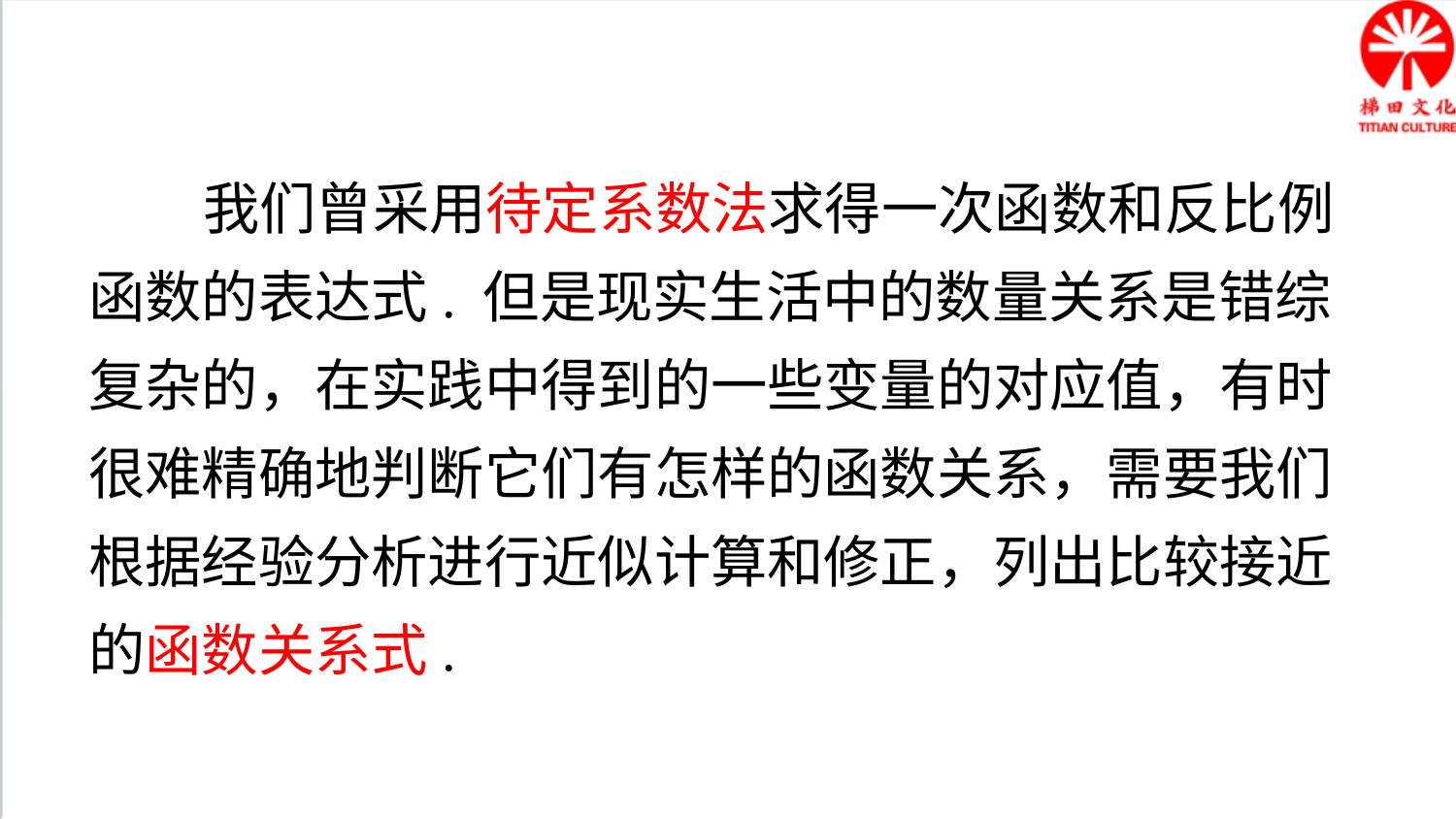

知识要点
        我们曾采用待定系数法求得一次函数和反比例函数的表达式. 但是现实生活中的数量关系是错综复杂的，在实践中得到的一些变量的对应值，有时很难精确地判断它们有怎样的函数关系，需要我们根据经验分析进行近似计算和修正，列出比较接近的函数关系式.